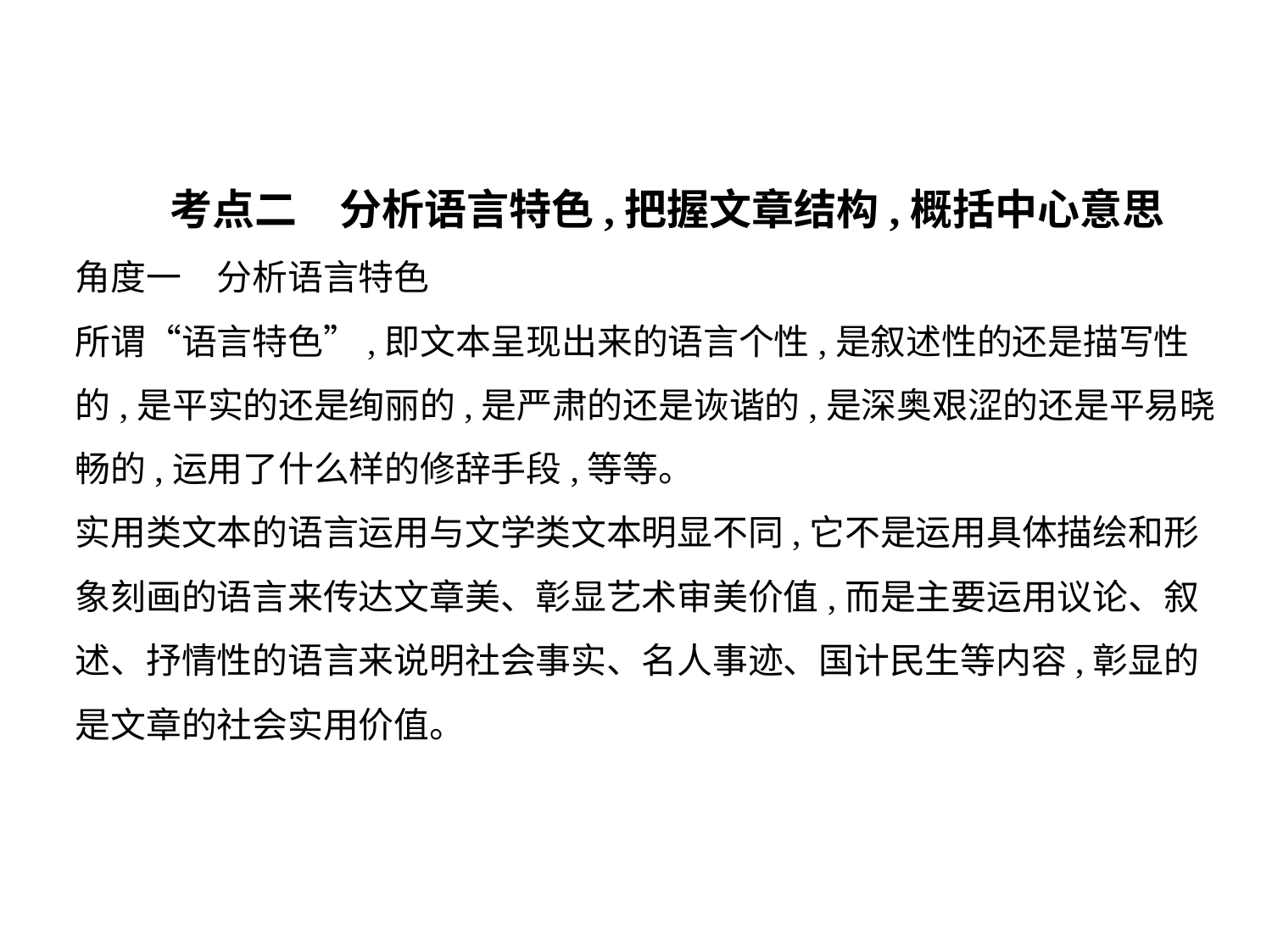

考点二　分析语言特色,把握文章结构,概括中心意思
角度一　分析语言特色
所谓“语言特色”,即文本呈现出来的语言个性,是叙述性的还是描写性
的,是平实的还是绚丽的,是严肃的还是诙谐的,是深奥艰涩的还是平易晓
畅的,运用了什么样的修辞手段,等等。
实用类文本的语言运用与文学类文本明显不同,它不是运用具体描绘和形
象刻画的语言来传达文章美、彰显艺术审美价值,而是主要运用议论、叙
述、抒情性的语言来说明社会事实、名人事迹、国计民生等内容,彰显的
是文章的社会实用价值。